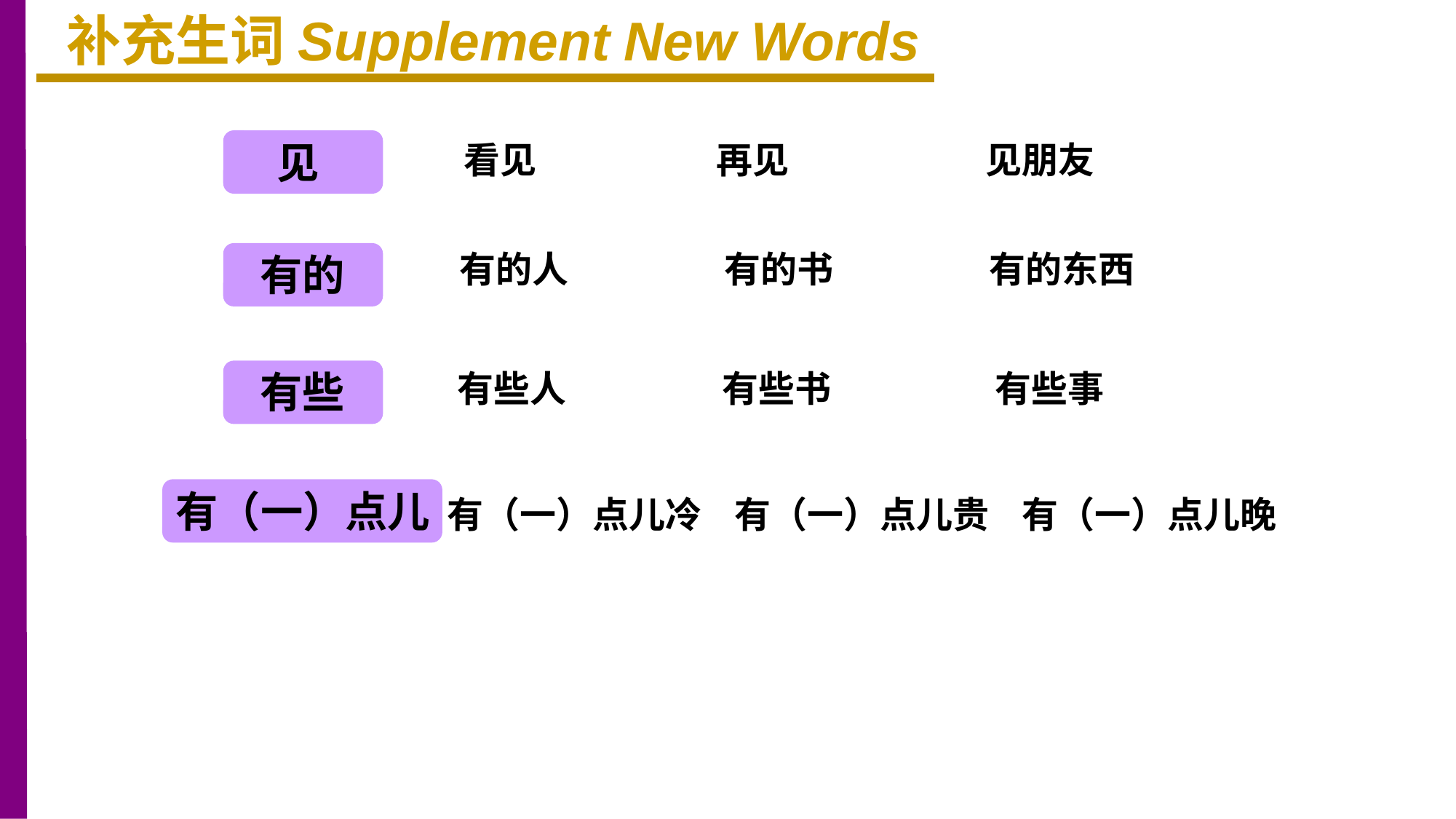

补充生词Supplement New Words
见

看见                      再见                        见朋友

有的人                   有的书                   有的东西
有的

有些

有些人                   有些书                    有些事

有（一）点儿
有（一）点儿冷    有（一）点儿贵    有（一）点儿晚